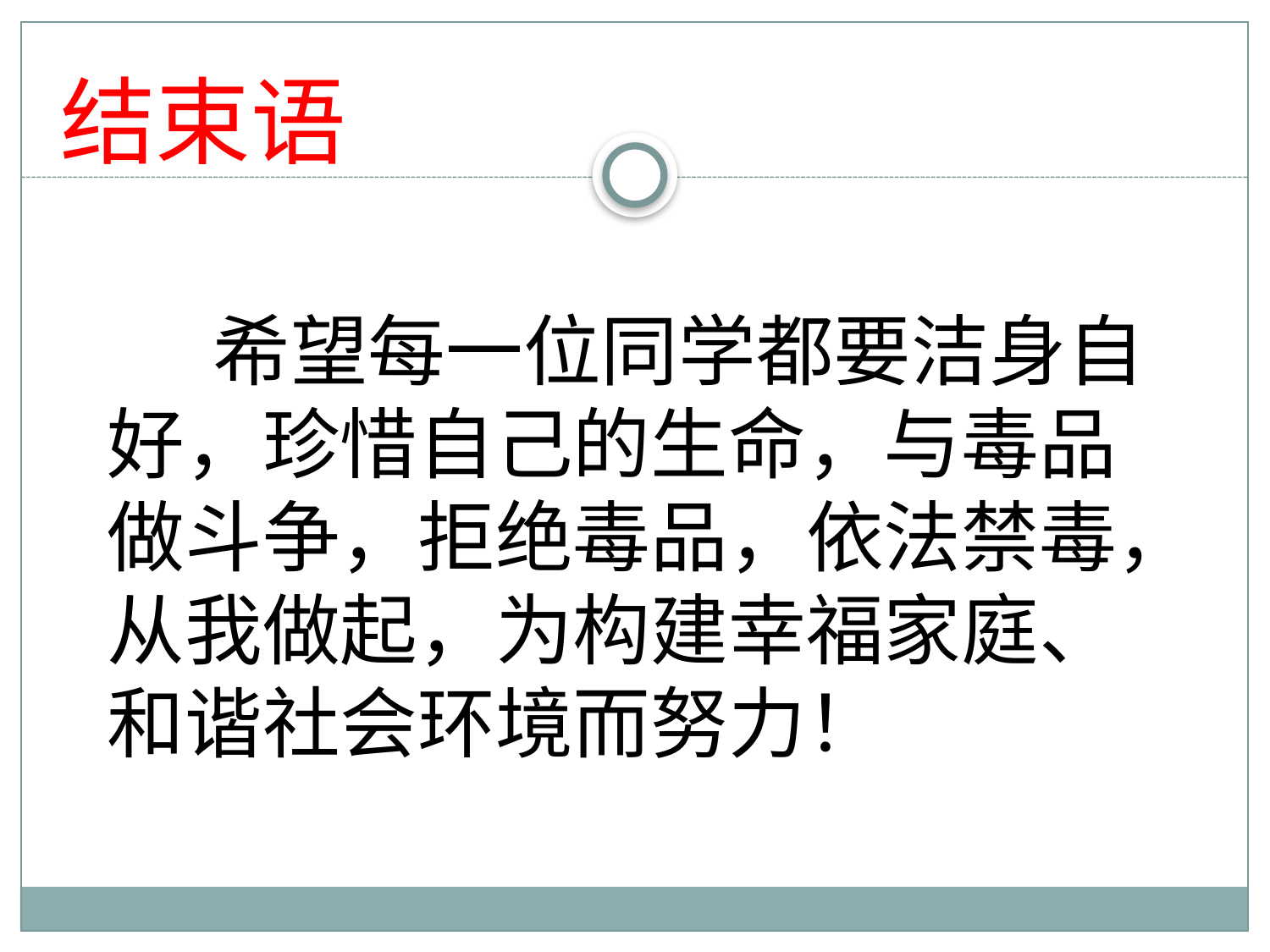

结束语
     希望每一位同学都要洁身自好，珍惜自己的生命，与毒品做斗争，拒绝毒品，依法禁毒，从我做起，为构建幸福家庭、和谐社会环境而努力！